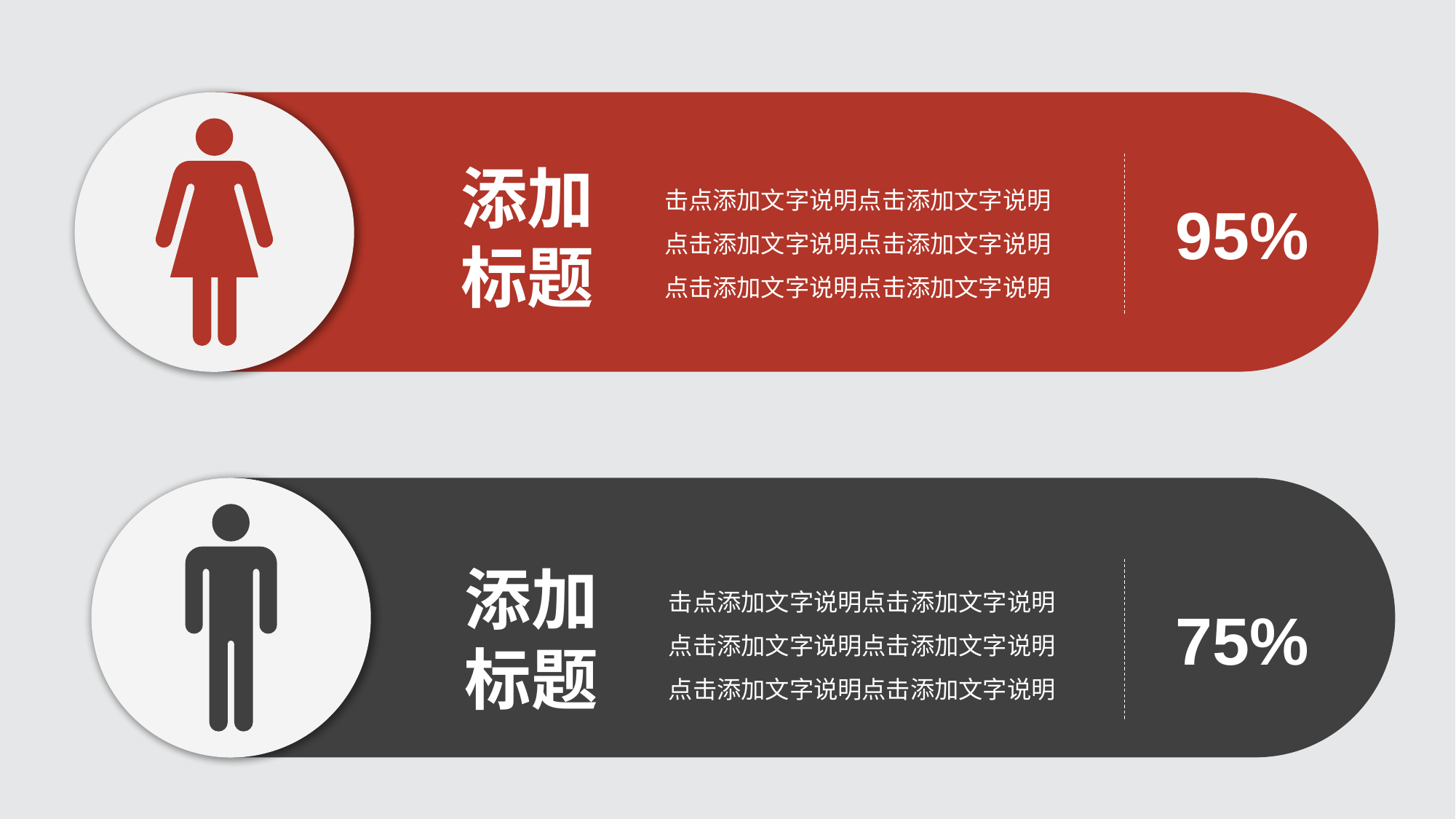

添加标题
击点添加文字说明点击添加文字说明
点击添加文字说明点击添加文字说明
点击添加文字说明点击添加文字说明
95%

添加标题
击点添加文字说明点击添加文字说明
点击添加文字说明点击添加文字说明
点击添加文字说明点击添加文字说明
75%